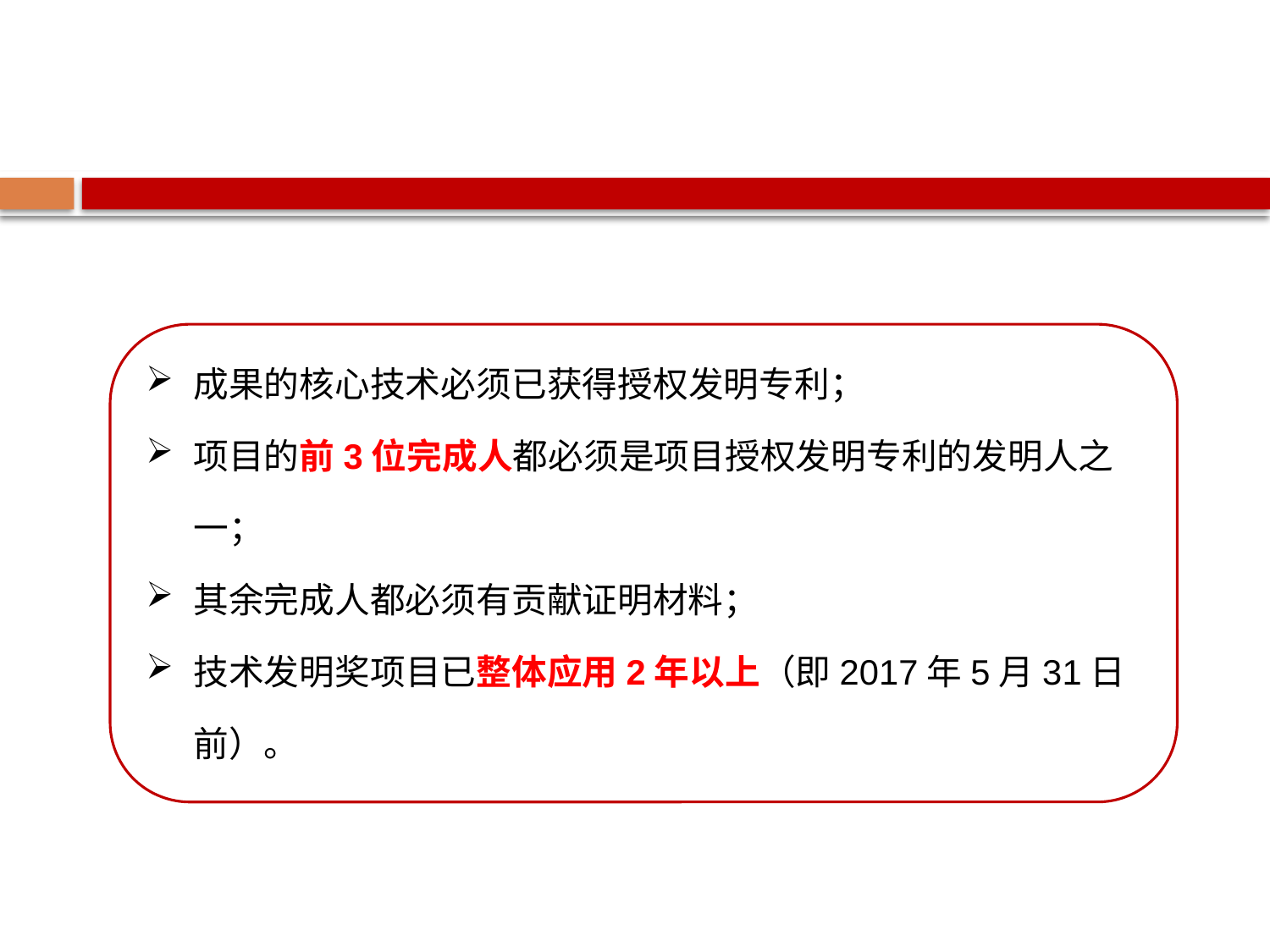

成果的核心技术必须已获得授权发明专利；
项目的前3位完成人都必须是项目授权发明专利的发明人之一；
其余完成人都必须有贡献证明材料；
技术发明奖项目已整体应用2年以上（即2017年5月31日前）。